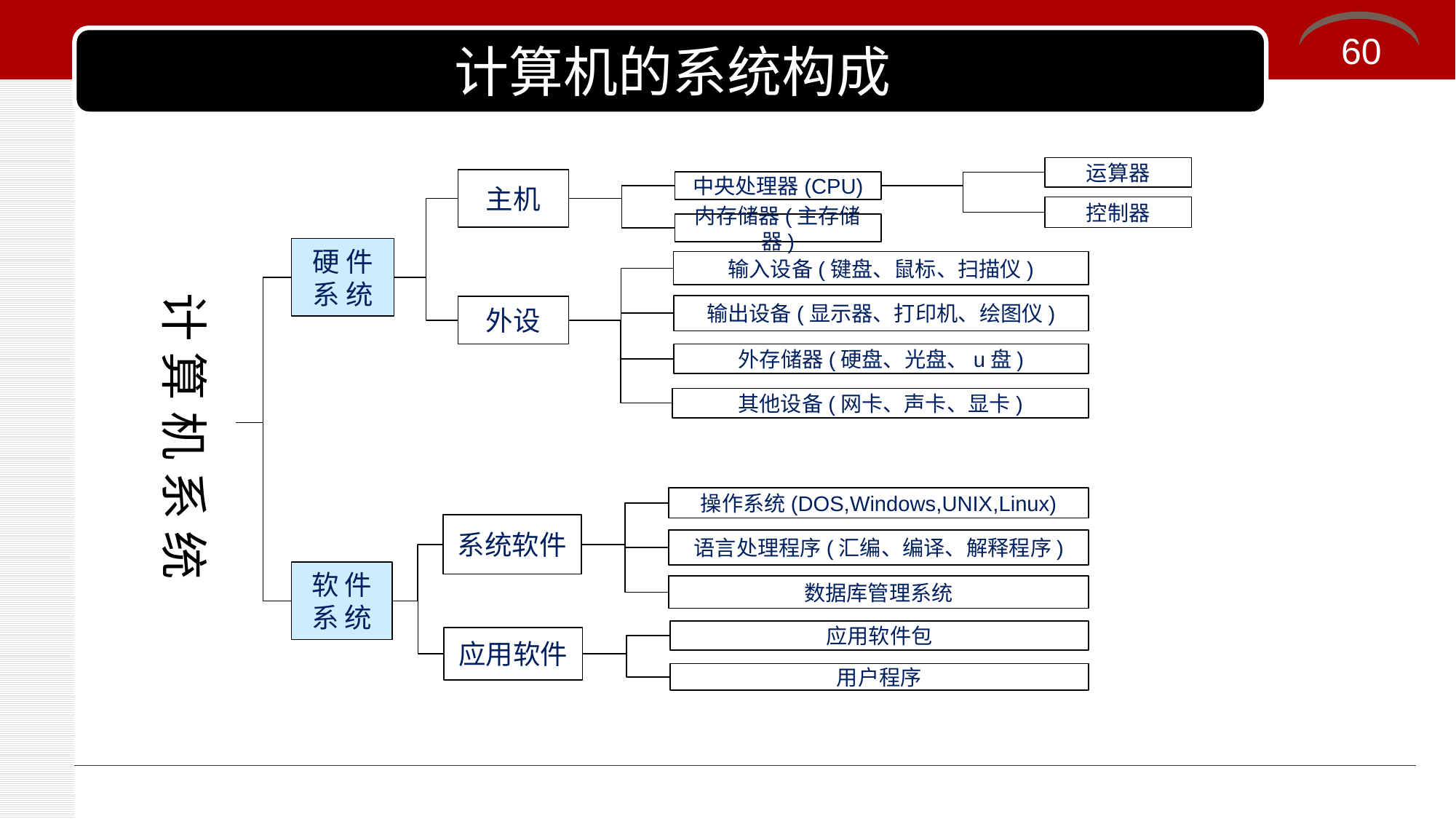

60
# 计算机的系统构成
运算器
主机
中央处理器(CPU)
控制器
内存储器(主存储器)
 计 算 机 系 统
硬 件
系 统
输入设备(键盘、鼠标、扫描仪)
输出设备(显示器、打印机、绘图仪)
外设
外存储器(硬盘、光盘、u盘)
其他设备(网卡、声卡、显卡)
操作系统(DOS,Windows,UNIX,Linux)
系统软件
语言处理程序(汇编、编译、解释程序)
软 件
系 统
数据库管理系统
应用软件包
应用软件
用户程序